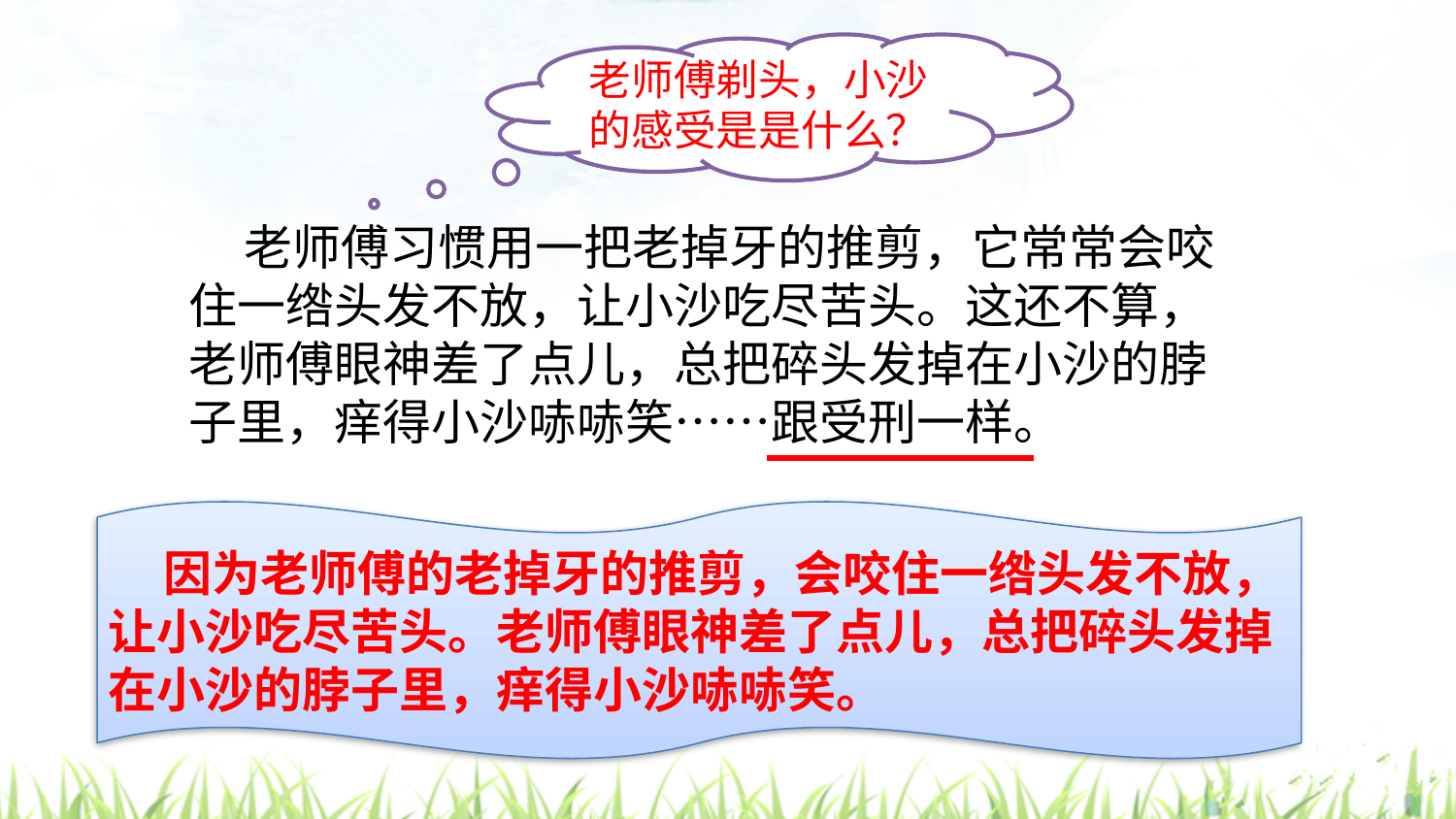

老师傅剃头，小沙的感受是是什么？
    老师傅习惯用一把老掉牙的推剪，它常常会咬住一绺头发不放，让小沙吃尽苦头。这还不算，老师傅眼神差了点儿，总把碎头发掉在小沙的脖子里，痒得小沙哧哧笑……跟受刑一样。
    因为老师傅的老掉牙的推剪，会咬住一绺头发不放，让小沙吃尽苦头。老师傅眼神差了点儿，总把碎头发掉在小沙的脖子里，痒得小沙哧哧笑。